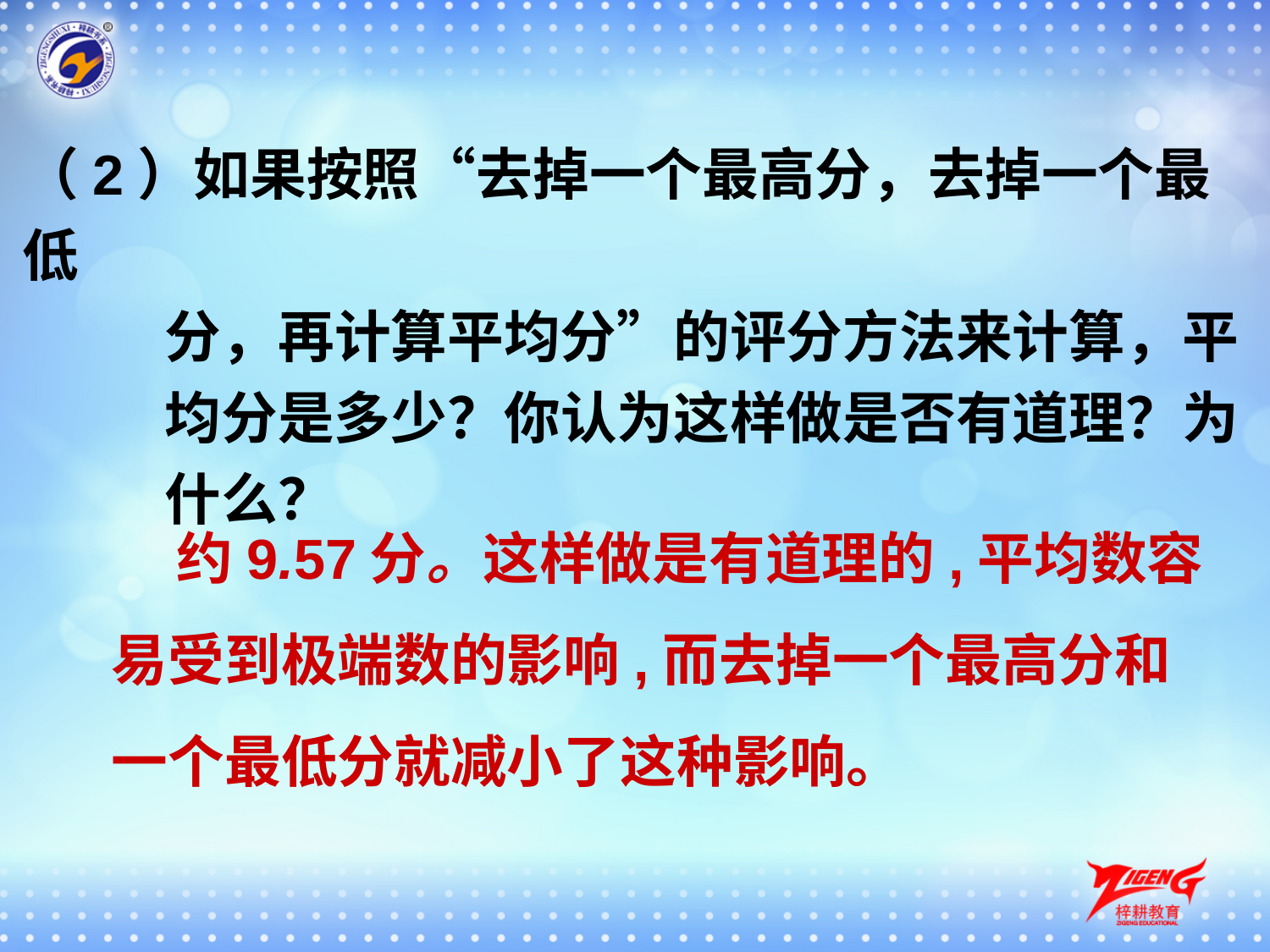

（2）如果按照“去掉一个最高分，去掉一个最低
          分，再计算平均分”的评分方法来计算，平
          均分是多少？你认为这样做是否有道理？为
          什么？
    约9.57分。这样做是有道理的,平均数容易受到极端数的影响,而去掉一个最高分和一个最低分就减小了这种影响。